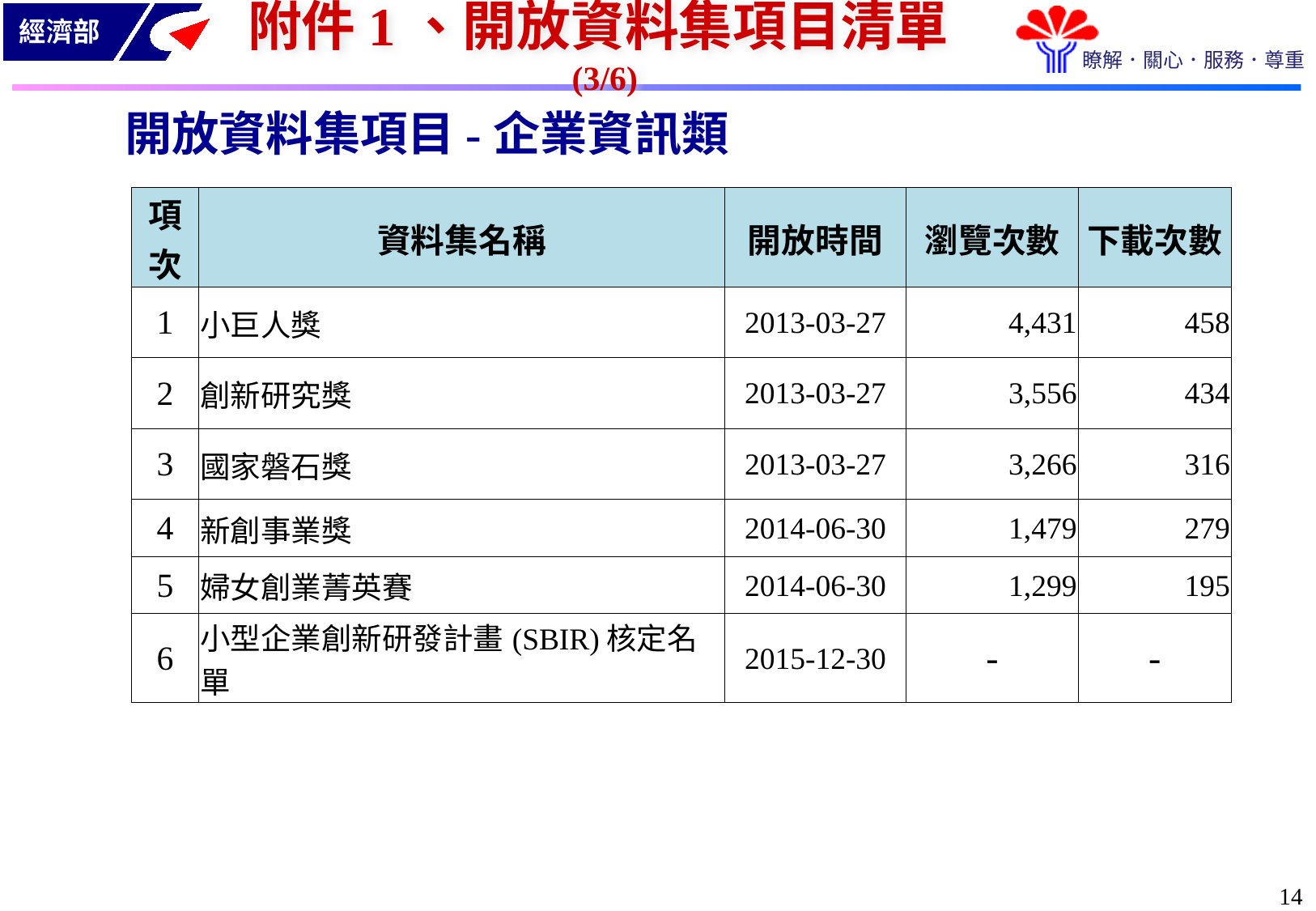

附件1、開放資料集項目清單(3/6)
開放資料集項目-企業資訊類

| 項次 | 資料集名稱 | 開放時間 | 瀏覽次數 | 下載次數 |
| --- | --- | --- | --- | --- |
| 1 | 小巨人獎 | 2013-03-27 | 4,431 | 458 |
| 2 | 創新研究獎 | 2013-03-27 | 3,556 | 434 |
| 3 | 國家磐石獎 | 2013-03-27 | 3,266 | 316 |
| 4 | 新創事業獎 | 2014-06-30 | 1,479 | 279 |
| 5 | 婦女創業菁英賽 | 2014-06-30 | 1,299 | 195 |
| 6 | 小型企業創新研發計畫(SBIR)核定名單 | 2015-12-30 | - | - |
14